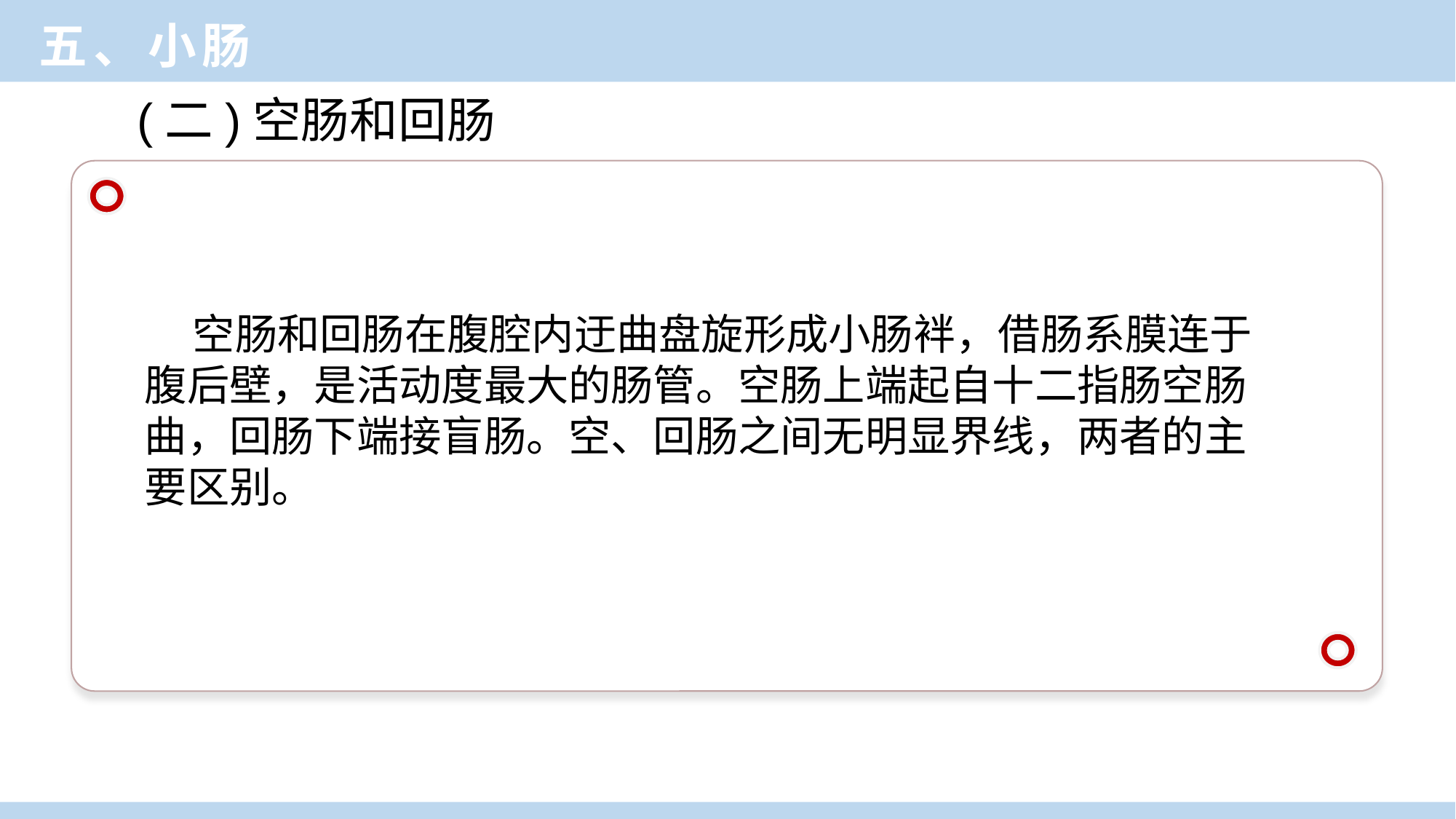

五、小肠
(二)空肠和回肠

    空肠和回肠在腹腔内迂曲盘旋形成小肠袢，借肠系膜连于腹后壁，是活动度最大的肠管。空肠上端起自十二指肠空肠曲，回肠下端接盲肠。空、回肠之间无明显界线，两者的主要区别。